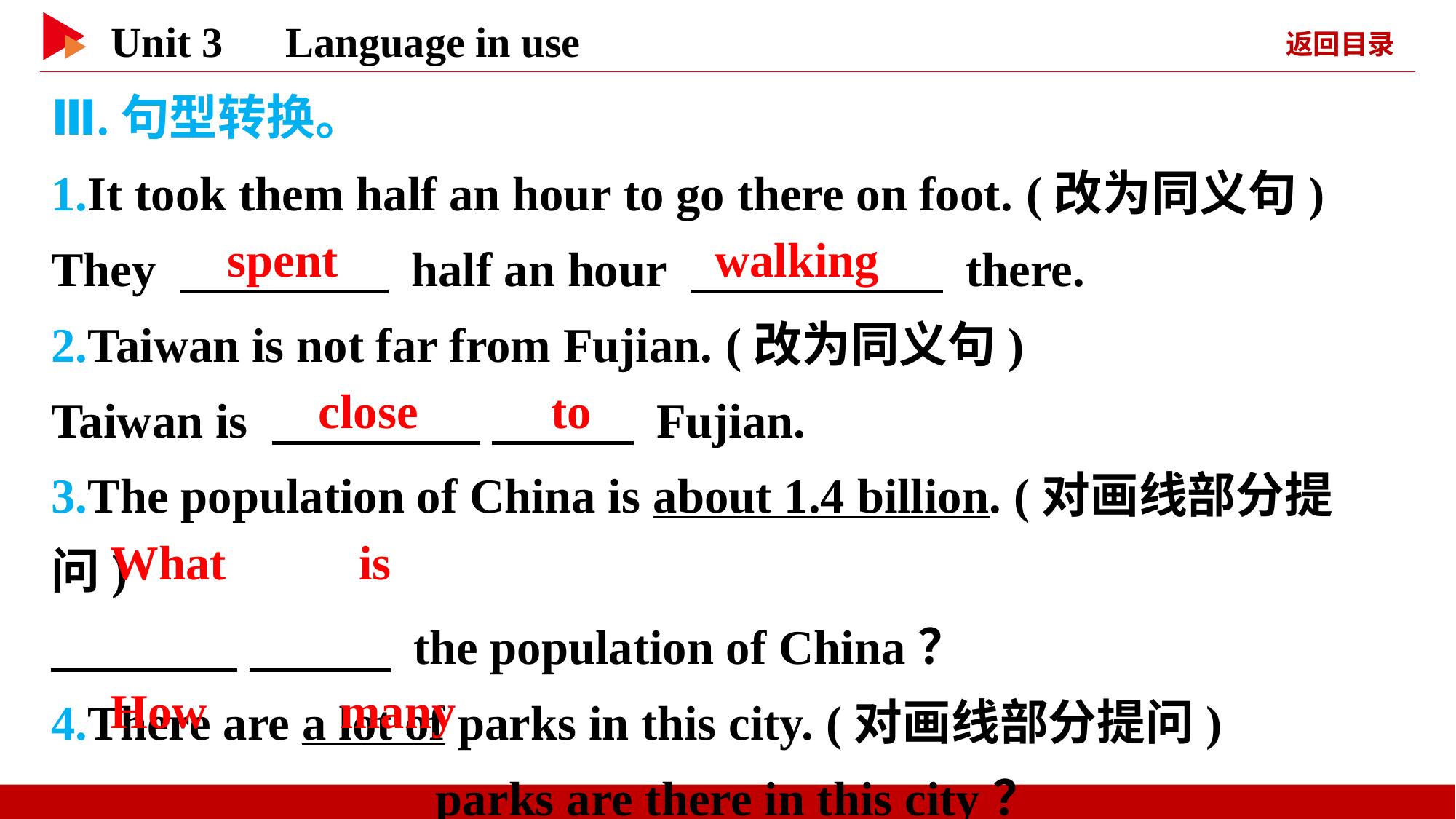

Ⅲ.句型转换。
1.It took them half an hour to go there on foot. (改为同义句)
They 　          　 half an hour 　              　 there.
2.Taiwan is not far from Fujian. (改为同义句)
Taiwan is 　          　 　    　 Fujian.
3.The population of China is about 1.4 billion. (对画线部分提问)
　        　 　    　 the population of China？
4.There are a lot of parks in this city. (对画线部分提问)
　      　 　        　 parks are there in this city？
　spent
　walking
　close　 　to
　What　 　is
　How　 　many